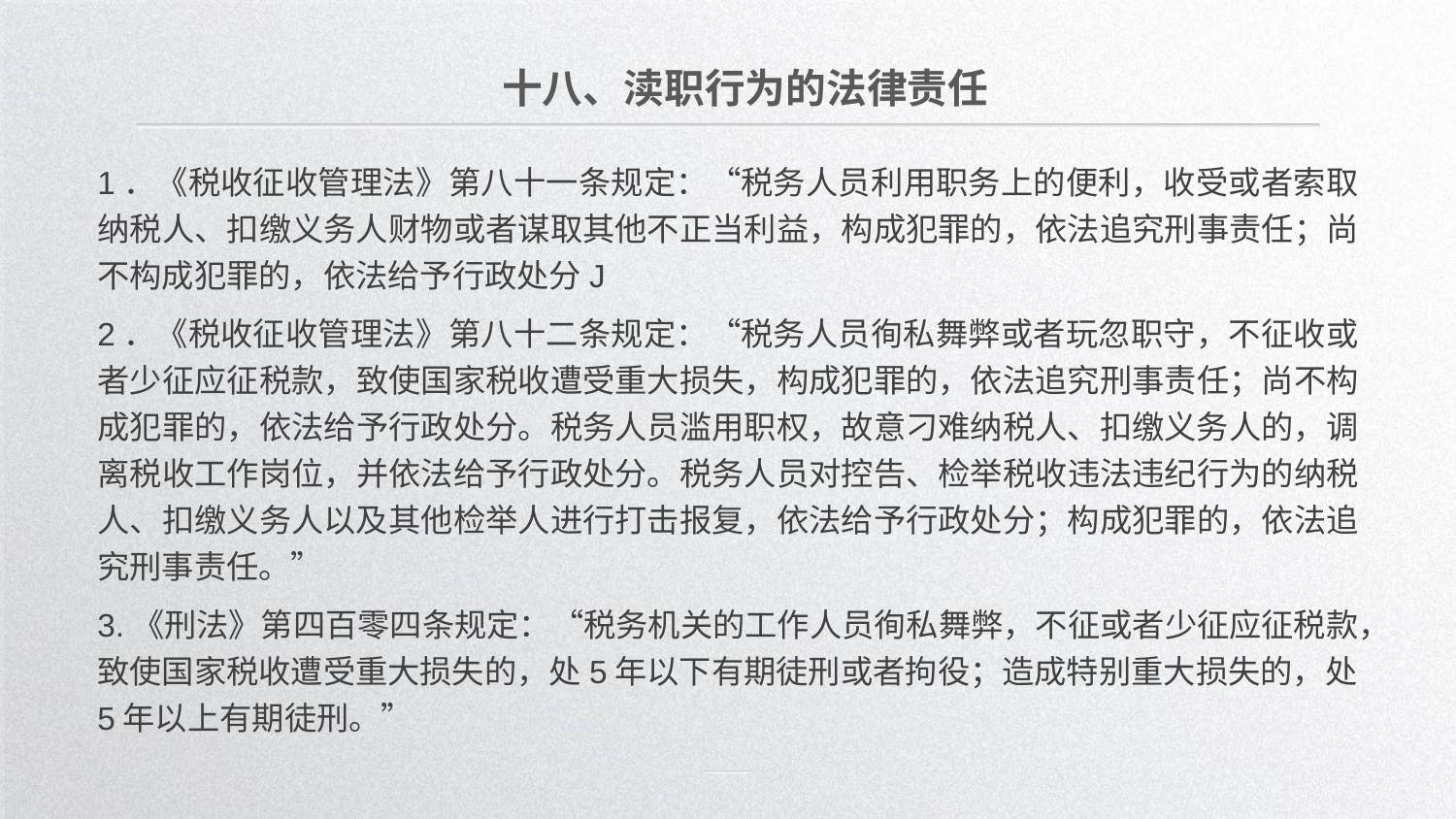

十八、渎职行为的法律责任
1．《税收征收管理法》第八十一条规定：“税务人员利用职务上的便利，收受或者索取纳税人、扣缴义务人财物或者谋取其他不正当利益，构成犯罪的，依法追究刑事责任；尚不构成犯罪的，依法给予行政处分J
2．《税收征收管理法》第八十二条规定：“税务人员徇私舞弊或者玩忽职守，不征收或者少征应征税款，致使国家税收遭受重大损失，构成犯罪的，依法追究刑事责任；尚不构成犯罪的，依法给予行政处分。税务人员滥用职权，故意刁难纳税人、扣缴义务人的，调离税收工作岗位，并依法给予行政处分。税务人员对控告、检举税收违法违纪行为的纳税人、扣缴义务人以及其他检举人进行打击报复，依法给予行政处分；构成犯罪的，依法追究刑事责任。”
3.《刑法》第四百零四条规定：“税务机关的工作人员徇私舞弊，不征或者少征应征税款，致使国家税收遭受重大损失的，处5年以下有期徒刑或者拘役；造成特别重大损失的，处5年以上有期徒刑。”